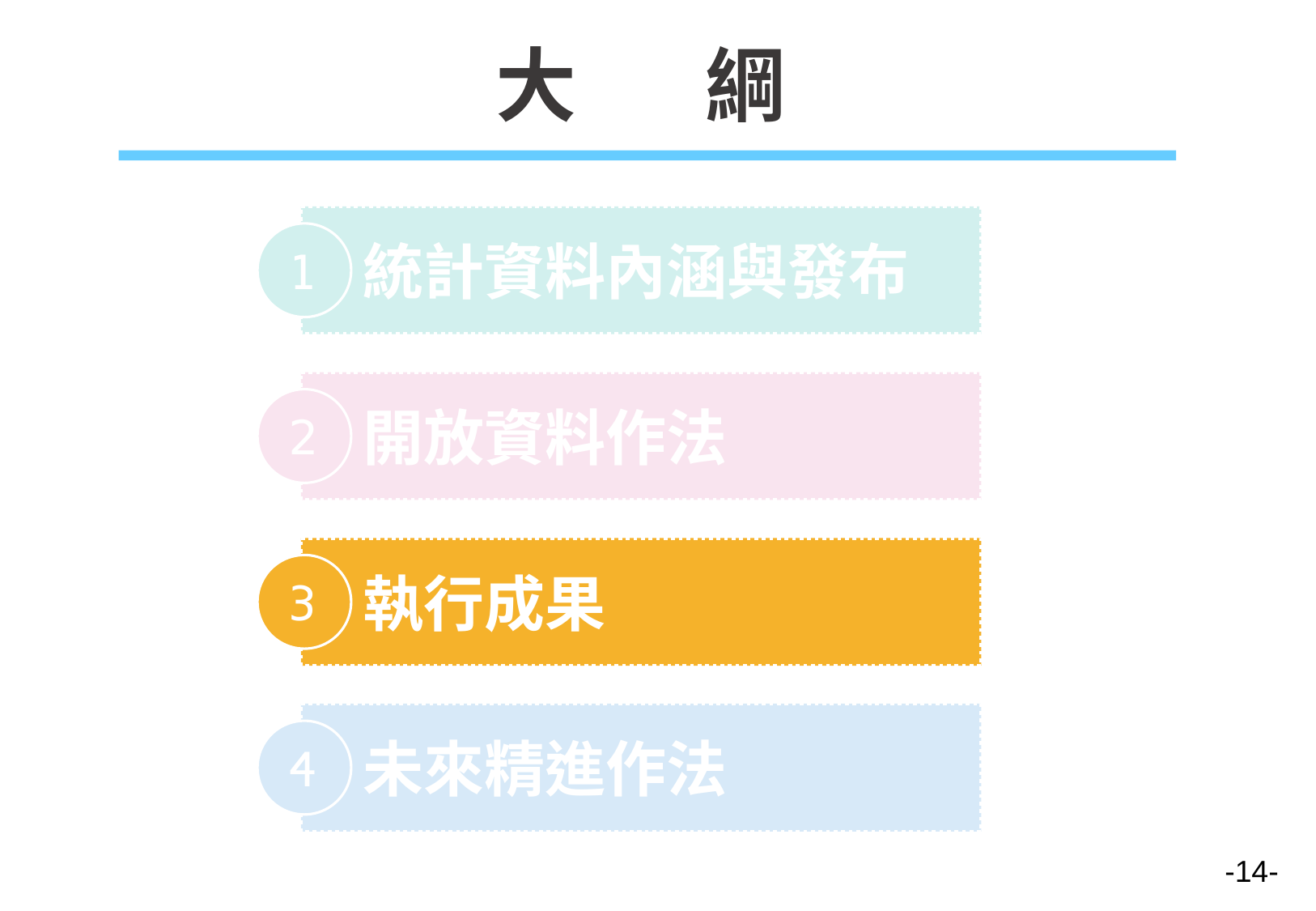

# 大       綱

統計資料內涵與發布

1
開放資料作法

2
執行成果

3
未來精進作法

4
-14-